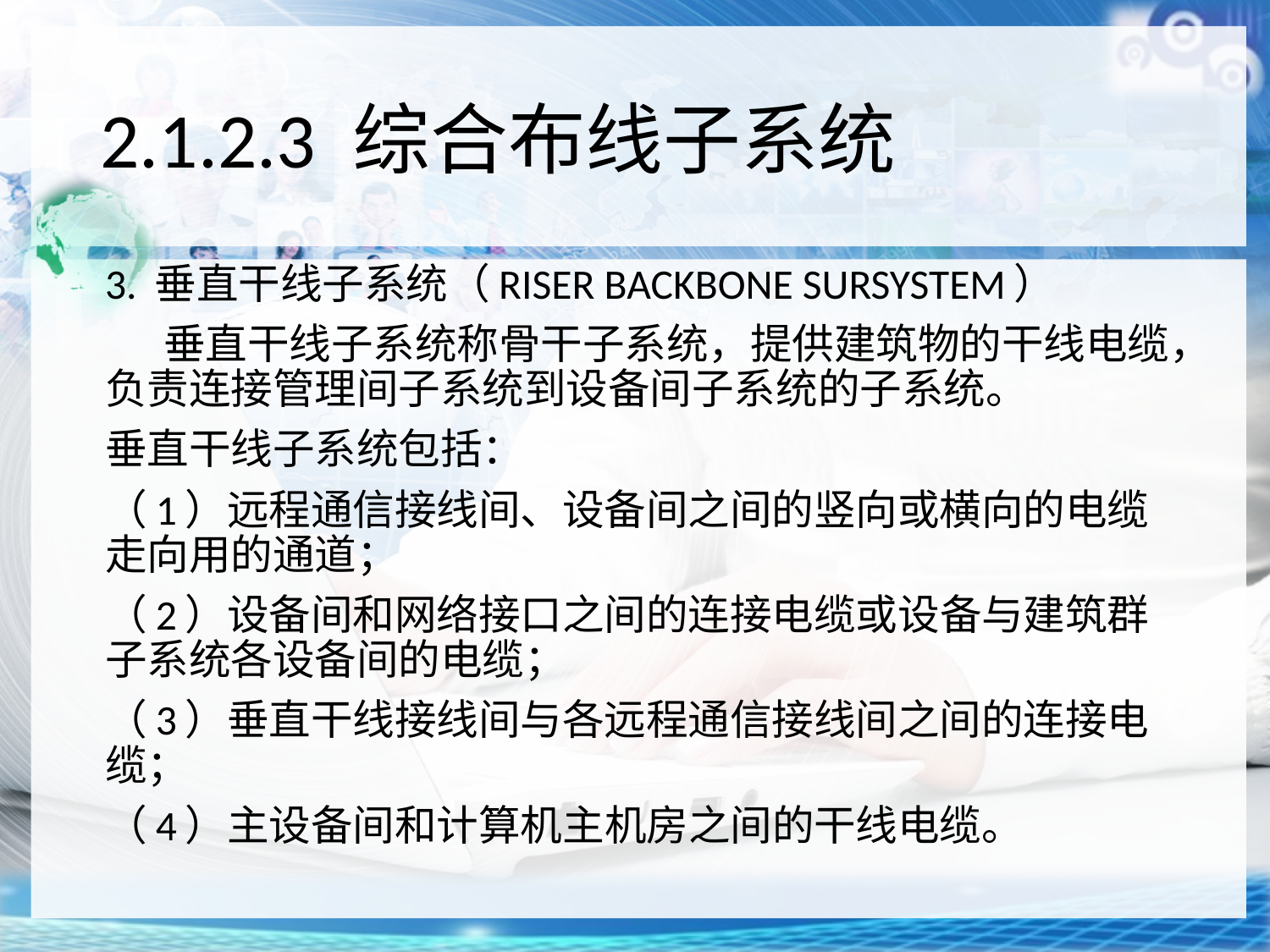

# 2.1.2.3 综合布线子系统
3. 垂直干线子系统（RISER BACKBONE SURSYSTEM）
垂直干线子系统称骨干子系统，提供建筑物的干线电缆，负责连接管理间子系统到设备间子系统的子系统。
垂直干线子系统包括：
（1）远程通信接线间、设备间之间的竖向或横向的电缆走向用的通道；
（2）设备间和网络接口之间的连接电缆或设备与建筑群子系统各设备间的电缆；
（3）垂直干线接线间与各远程通信接线间之间的连接电缆；
（4）主设备间和计算机主机房之间的干线电缆。